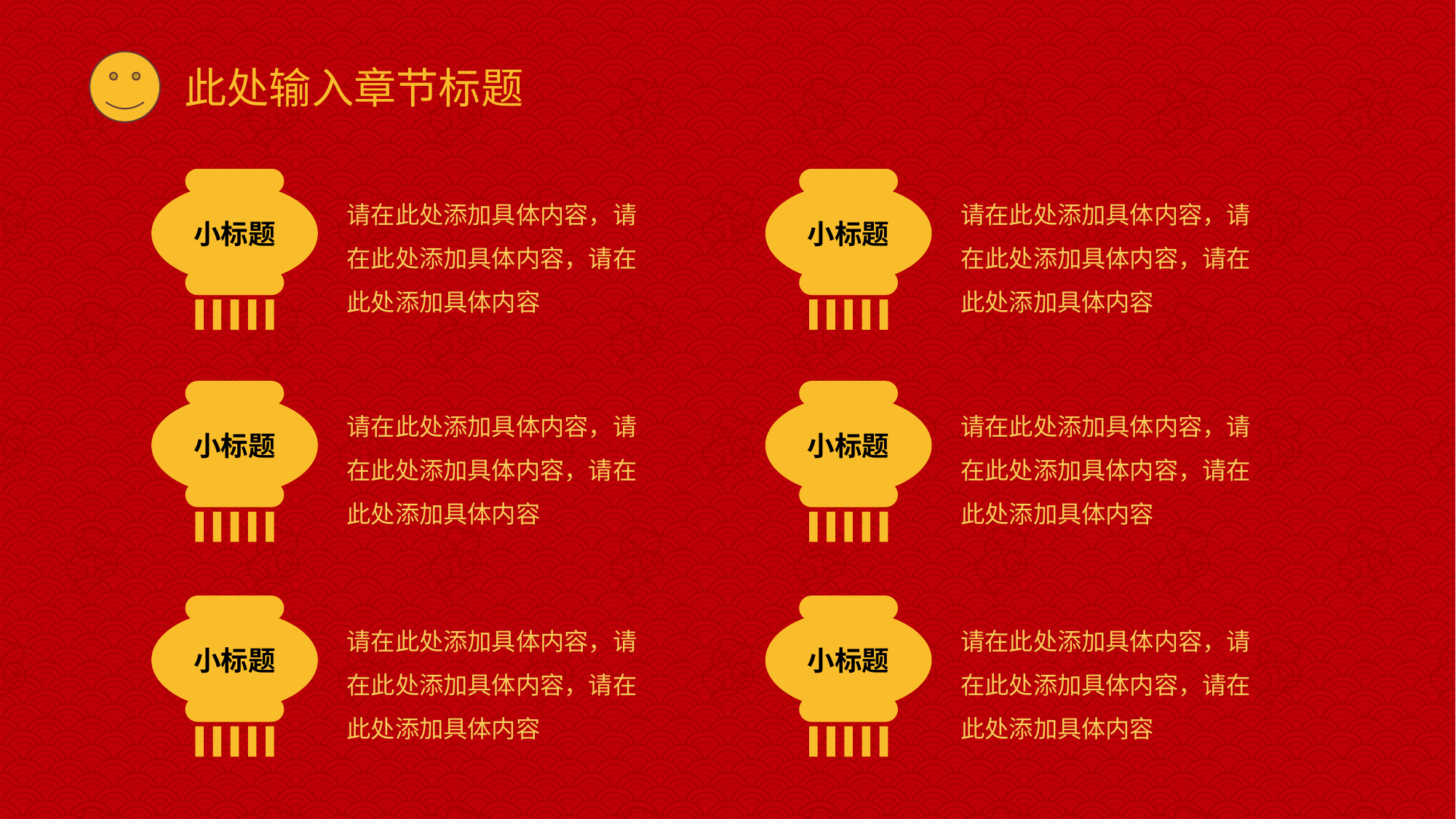

此处输入章节标题

小标题

请在此处添加具体内容，请在此处添加具体内容，请在此处添加具体内容

小标题

请在此处添加具体内容，请在此处添加具体内容，请在此处添加具体内容

小标题

请在此处添加具体内容，请在此处添加具体内容，请在此处添加具体内容

小标题

请在此处添加具体内容，请在此处添加具体内容，请在此处添加具体内容

小标题

请在此处添加具体内容，请在此处添加具体内容，请在此处添加具体内容

小标题

请在此处添加具体内容，请在此处添加具体内容，请在此处添加具体内容